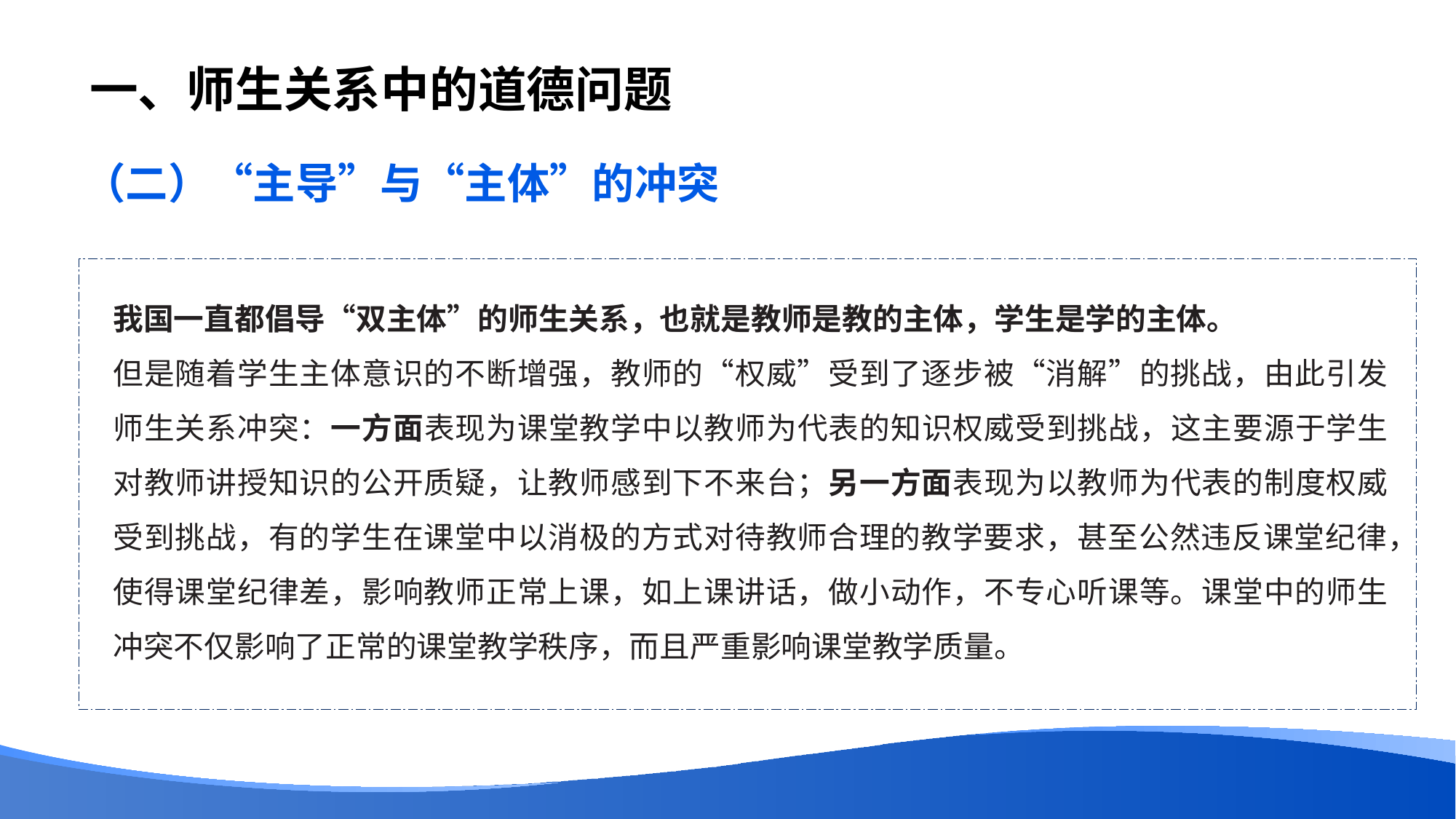

# 一、师生关系中的道德问题
（二）“主导”与“主体”的冲突

我国一直都倡导“双主体”的师生关系，也就是教师是教的主体，学生是学的主体。
但是随着学生主体意识的不断增强，教师的“权威”受到了逐步被“消解”的挑战，由此引发师生关系冲突：一方面表现为课堂教学中以教师为代表的知识权威受到挑战，这主要源于学生对教师讲授知识的公开质疑，让教师感到下不来台；另一方面表现为以教师为代表的制度权威受到挑战，有的学生在课堂中以消极的方式对待教师合理的教学要求，甚至公然违反课堂纪律，使得课堂纪律差，影响教师正常上课，如上课讲话，做小动作，不专心听课等。课堂中的师生冲突不仅影响了正常的课堂教学秩序，而且严重影响课堂教学质量。